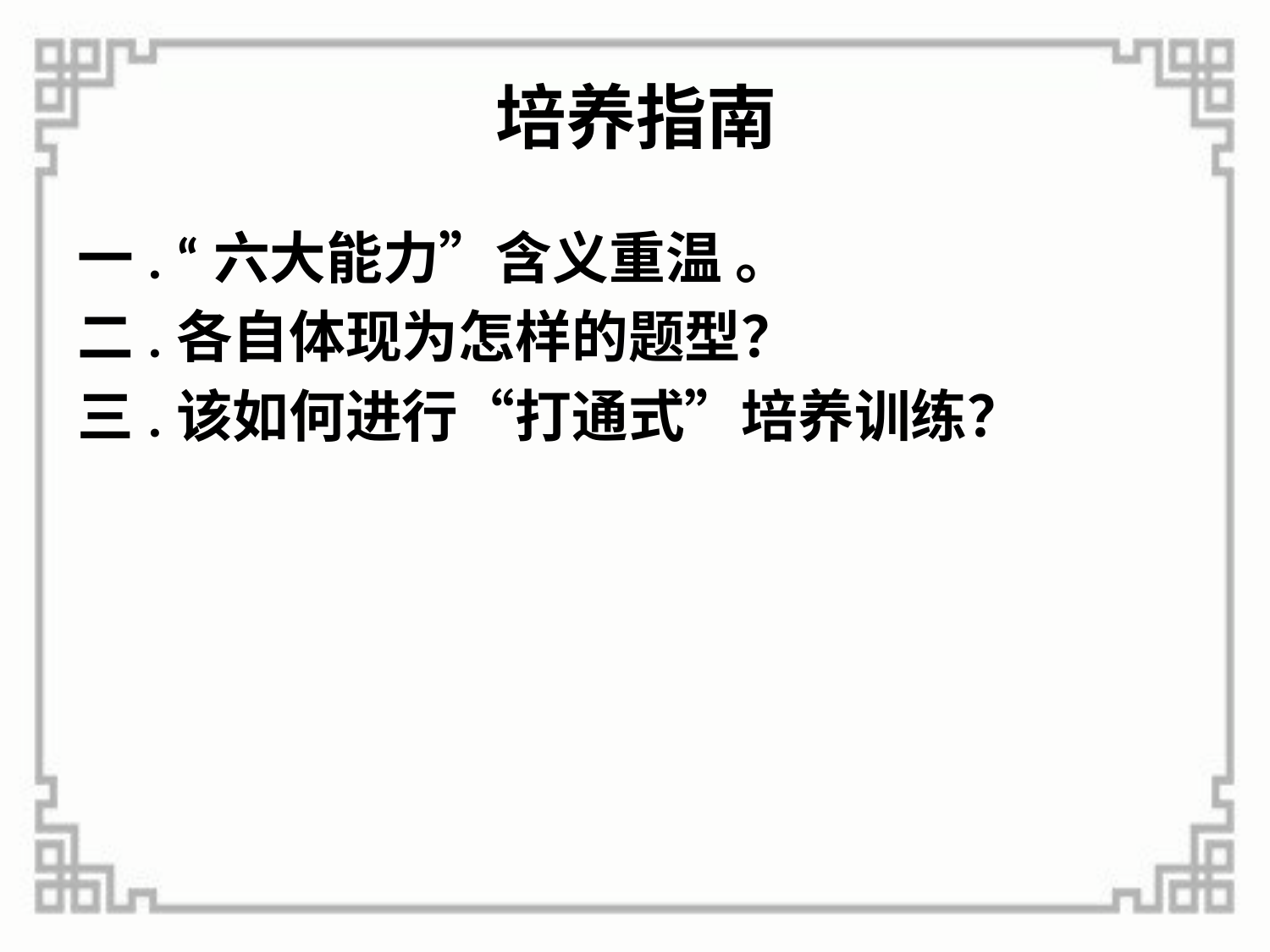

# 培养指南
一. “六大能力”含义重温 。
二.各自体现为怎样的题型？
三.该如何进行“打通式”培养训练？